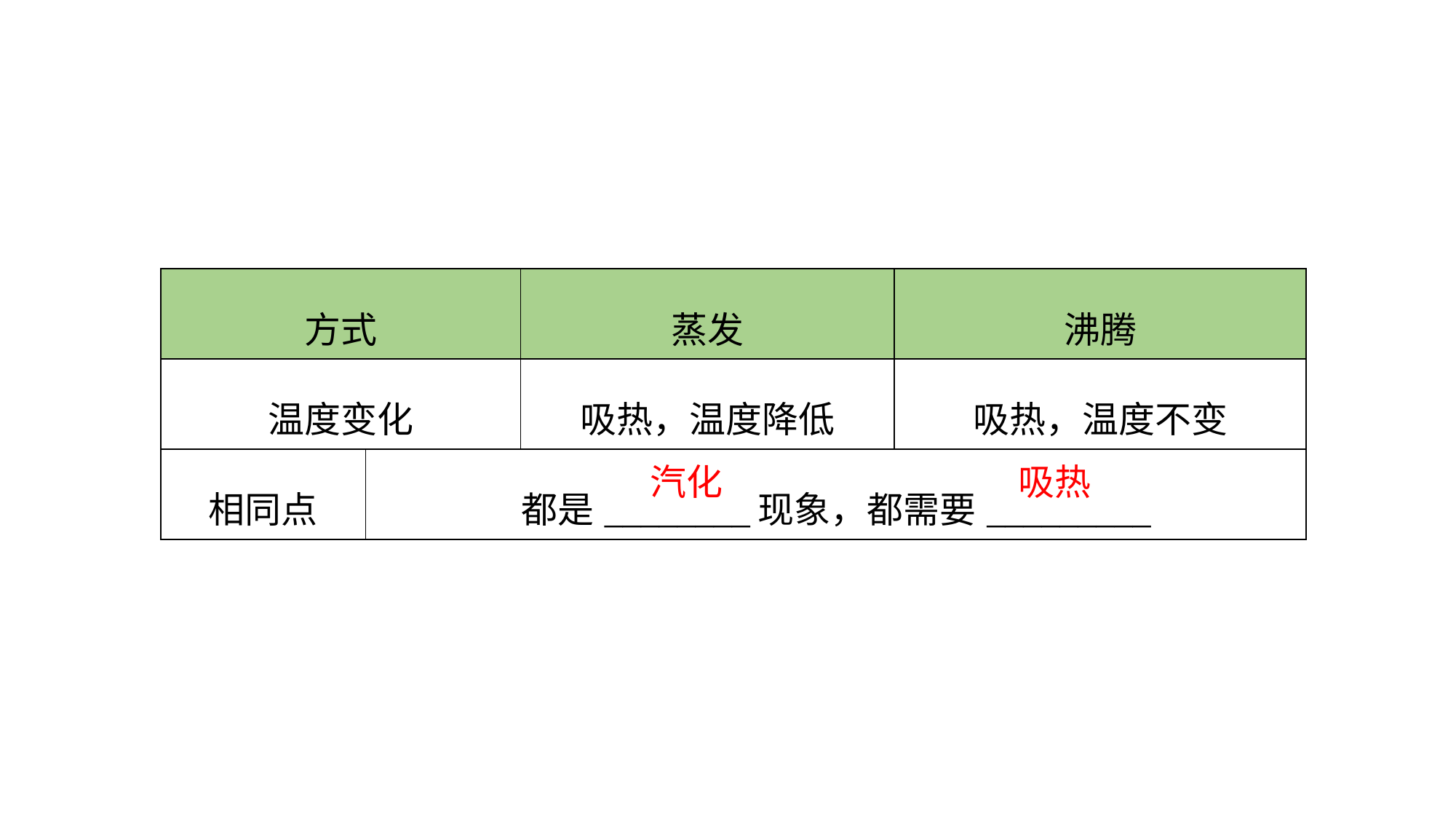

| 方式 |  | 蒸发 | 沸腾 |
| --- | --- | --- | --- |
| 温度变化 |  | 吸热，温度降低 | 吸热，温度不变 |
| 相同点 | 都是\_\_\_\_\_\_\_\_现象，都需要\_\_\_\_\_\_\_\_\_ |  |  |
汽化
吸热